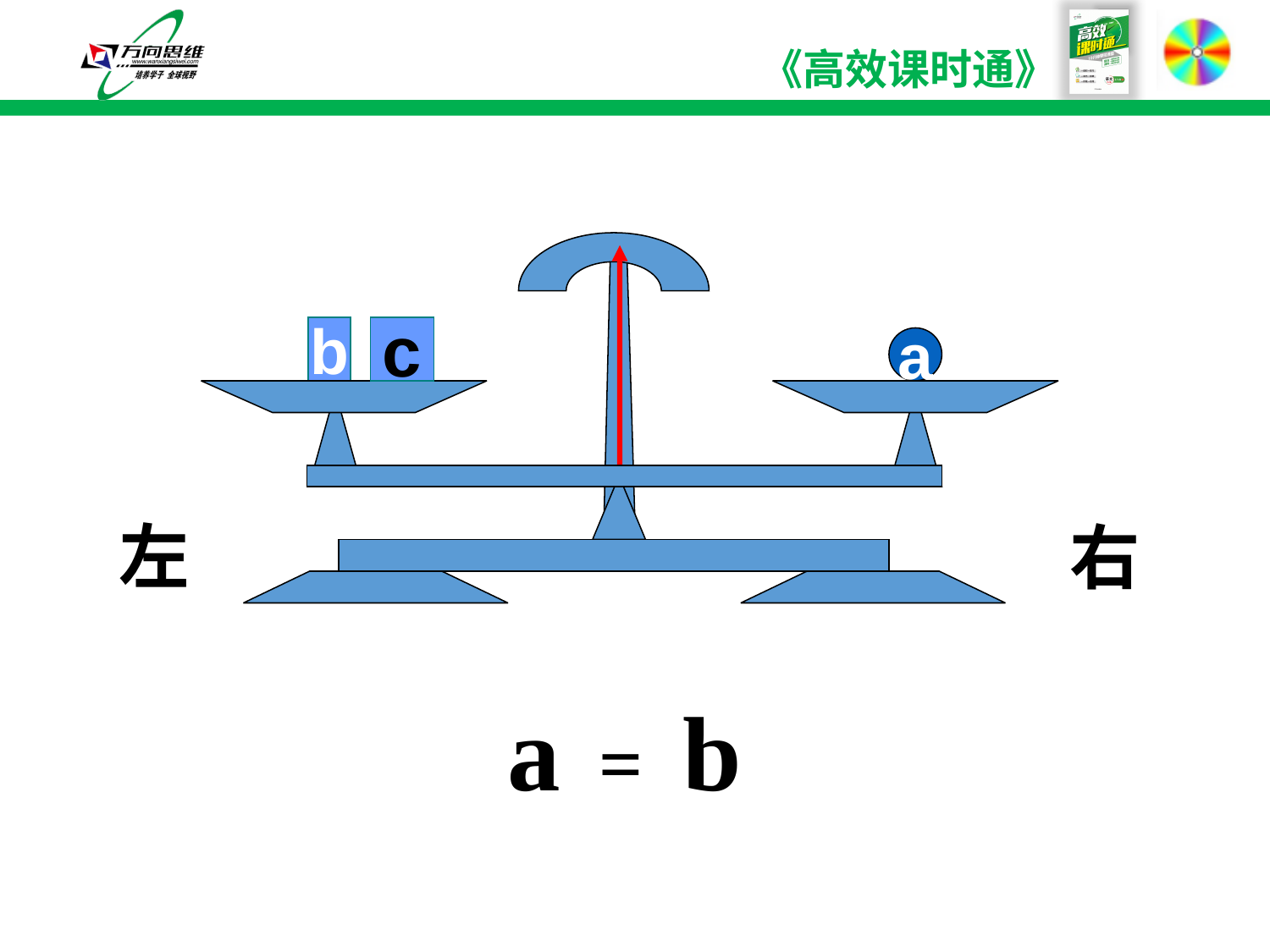

b
c
a
学科网

左
右
a  =  b